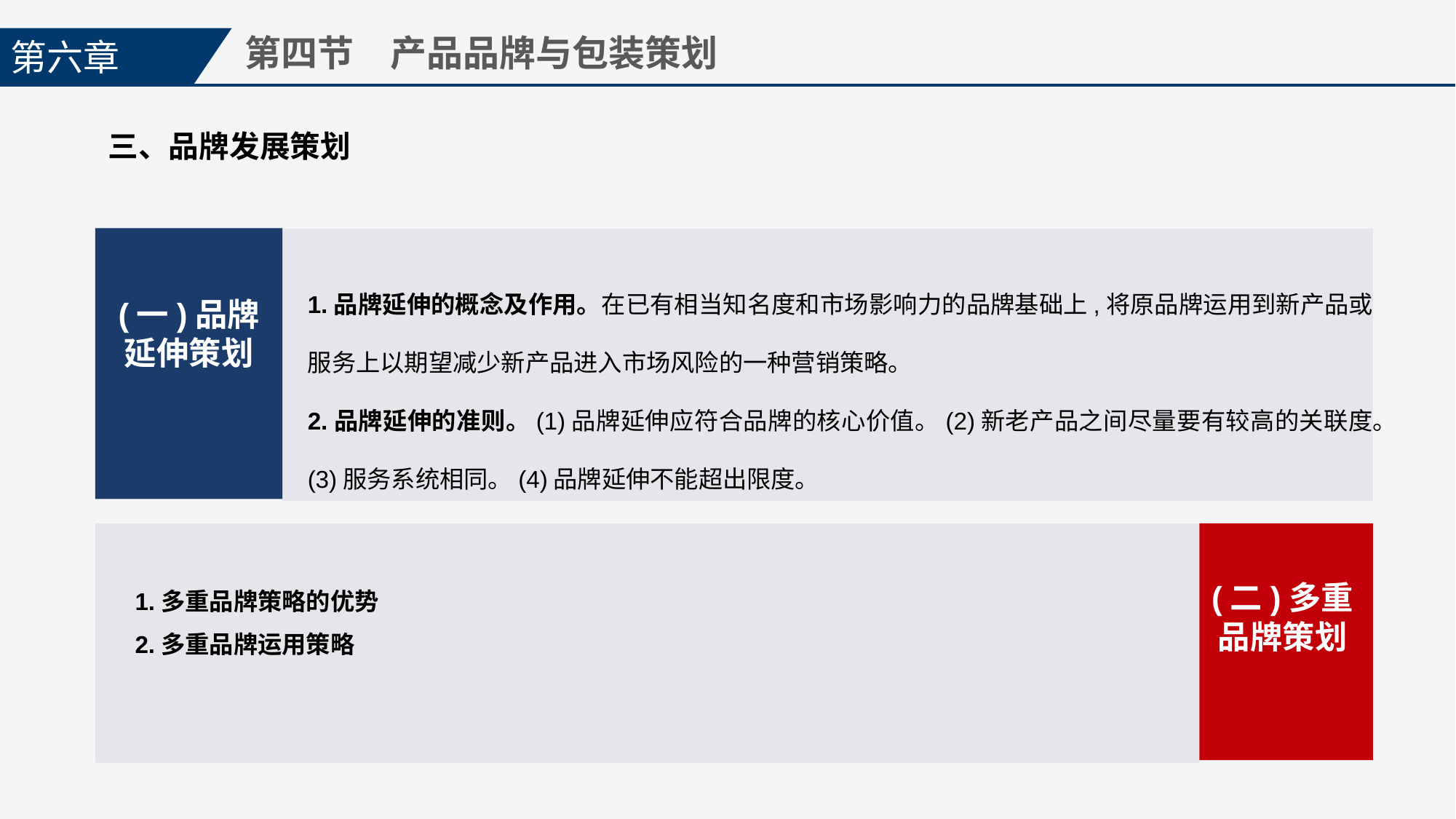

第六章
第四节　产品品牌与包装策划
三、品牌发展策划

1.品牌延伸的概念及作用。在已有相当知名度和市场影响力的品牌基础上,将原品牌运用到新产品或服务上以期望减少新产品进入市场风险的一种营销策略。
2.品牌延伸的准则。(1)品牌延伸应符合品牌的核心价值。(2)新老产品之间尽量要有较高的关联度。(3)服务系统相同。(4)品牌延伸不能超出限度。
(一)品牌延伸策划

1.多重品牌策略的优势
2.多重品牌运用策略
(二)多重品牌策划